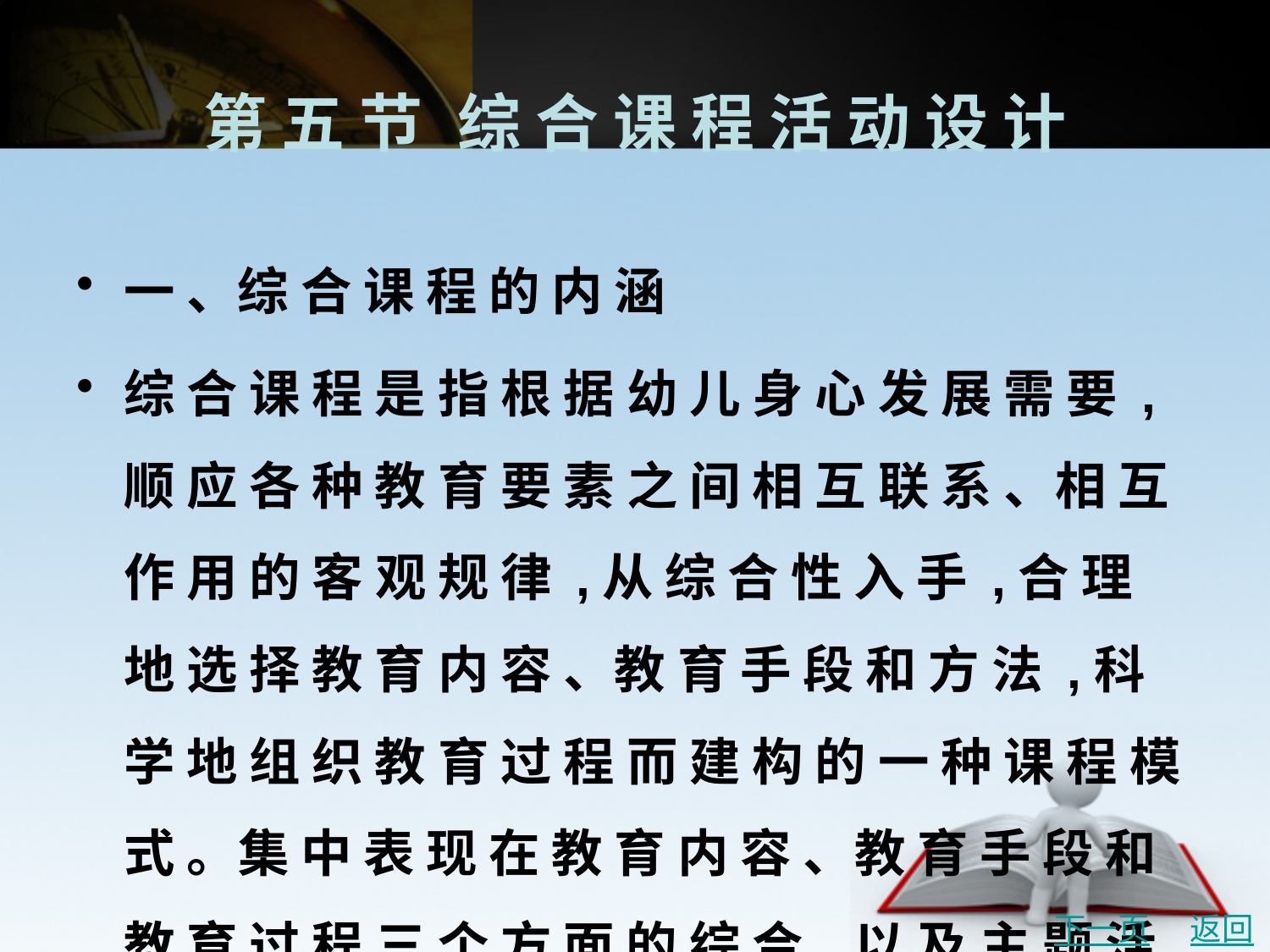

# 第 五 节	综 合 课 程 活 动 设 计
一 、综 合 课 程 的 内 涵
综 合 课 程 是 指 根 据 幼 儿 身 心 发 展 需 要 ,顺 应 各 种 教 育 要 素 之 间 相 互 联 系 、相 互 作 用 的 客 观 规 律 ,从 综 合 性 入 手 ,合 理 地 选 择 教 育 内 容 、教 育 手 段 和 方 法 ,科 学 地 组 织 教 育 过 程 而 建 构 的 一 种 课 程 模 式 。集 中 表 现 在 教 育 内 容 、教 育 手 段 和 教 育 过 程 三 个 方 面 的 综 合 ,以 及 主 题 活 动 、一 日 活 动 和 个 别 活 动 三 个 层 次 的 综 合 。
下一页
返回